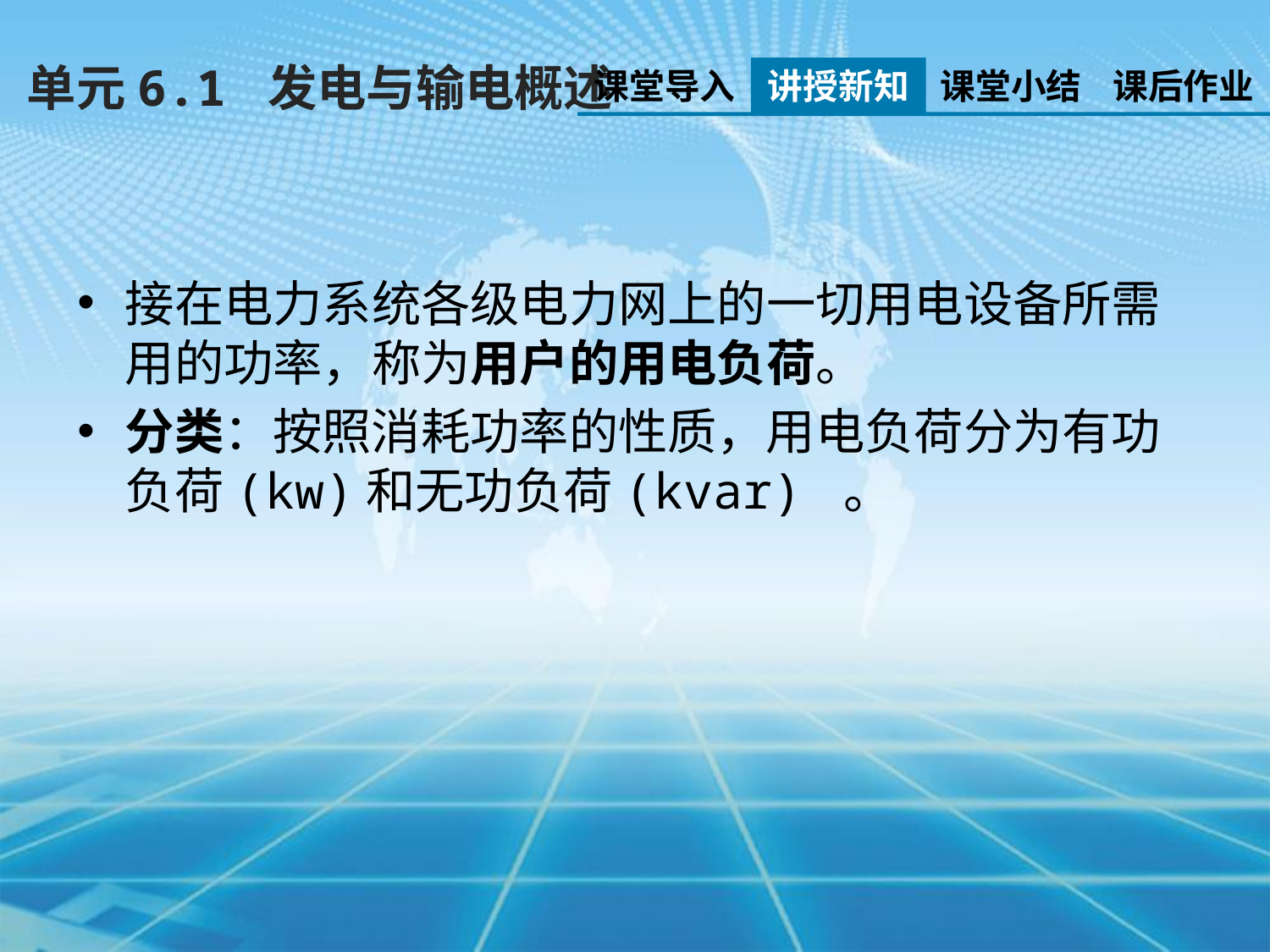

单元6.1 发电与输电概述
课堂导入
讲授新知
课堂小结
课后作业
接在电力系统各级电力网上的一切用电设备所需用的功率，称为用户的用电负荷。
分类：按照消耗功率的性质，用电负荷分为有功负荷(kw)和无功负荷(kvar) 。